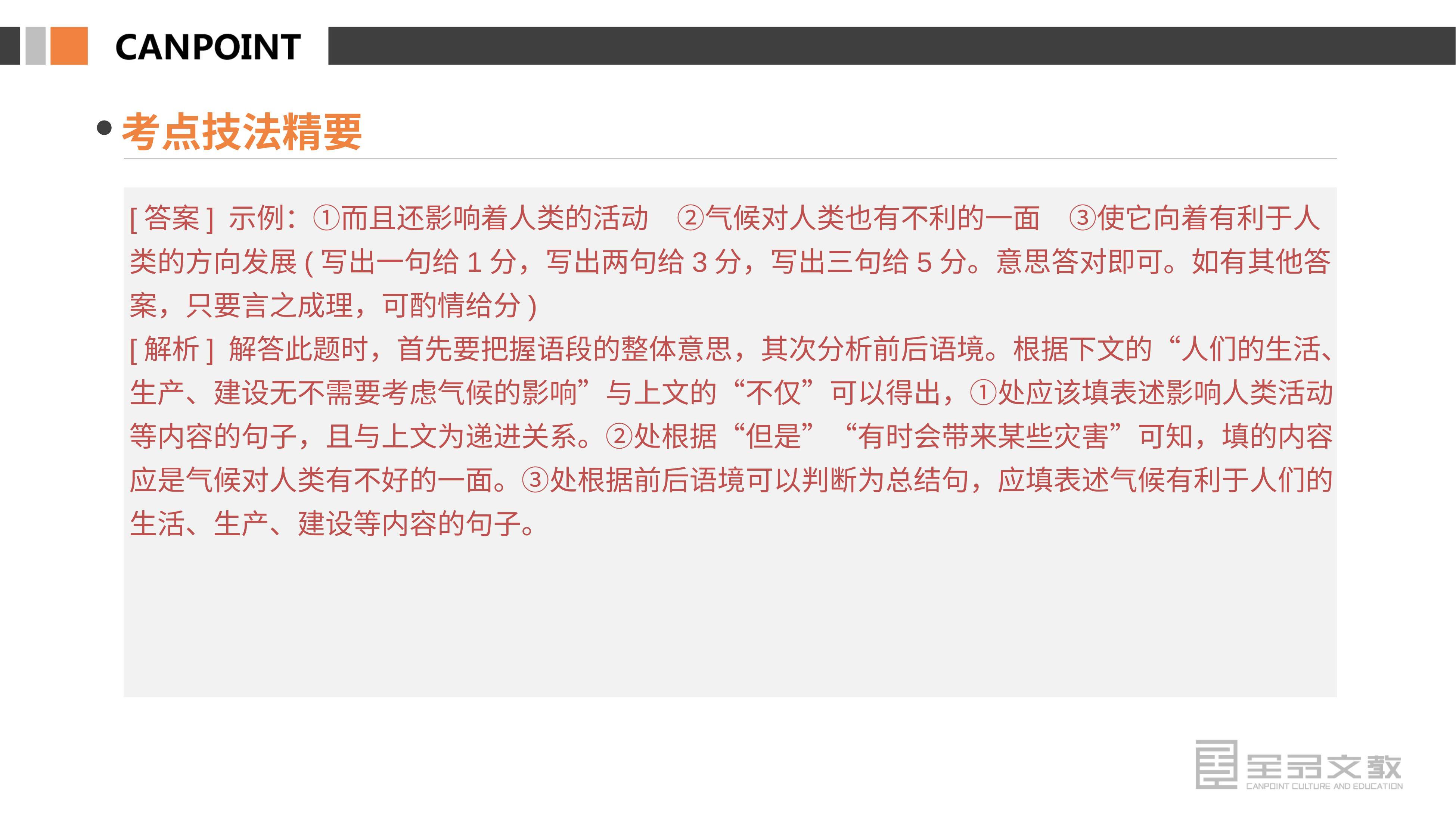

考点技法精要

[答案] 示例：①而且还影响着人类的活动　②气候对人类也有不利的一面　③使它向着有利于人类的方向发展(写出一句给1分，写出两句给3分，写出三句给5分。意思答对即可。如有其他答案，只要言之成理，可酌情给分)
[解析] 解答此题时，首先要把握语段的整体意思，其次分析前后语境。根据下文的“人们的生活、生产、建设无不需要考虑气候的影响”与上文的“不仅”可以得出，①处应该填表述影响人类活动等内容的句子，且与上文为递进关系。②处根据“但是”“有时会带来某些灾害”可知，填的内容应是气候对人类有不好的一面。③处根据前后语境可以判断为总结句，应填表述气候有利于人们的生活、生产、建设等内容的句子。